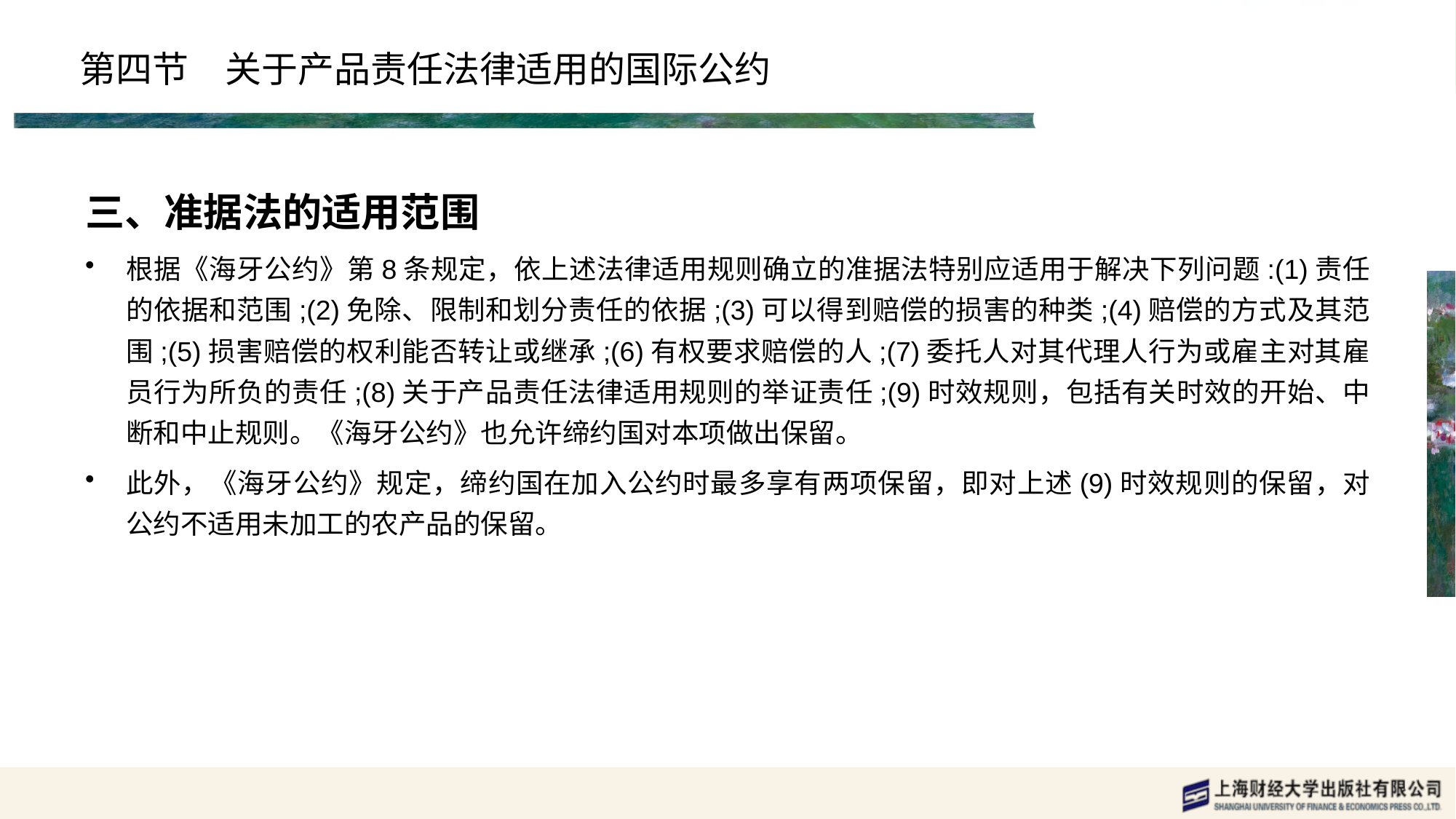

# 第四节　关于产品责任法律适用的国际公约
三、准据法的适用范围
根据《海牙公约》第8条规定，依上述法律适用规则确立的准据法特别应适用于解决下列问题:(1)责任的依据和范围;(2)免除、限制和划分责任的依据;(3)可以得到赔偿的损害的种类;(4)赔偿的方式及其范围;(5)损害赔偿的权利能否转让或继承;(6)有权要求赔偿的人;(7)委托人对其代理人行为或雇主对其雇员行为所负的责任;(8)关于产品责任法律适用规则的举证责任;(9)时效规则，包括有关时效的开始、中断和中止规则。《海牙公约》也允许缔约国对本项做出保留。
此外，《海牙公约》规定，缔约国在加入公约时最多享有两项保留，即对上述(9)时效规则的保留，对公约不适用未加工的农产品的保留。